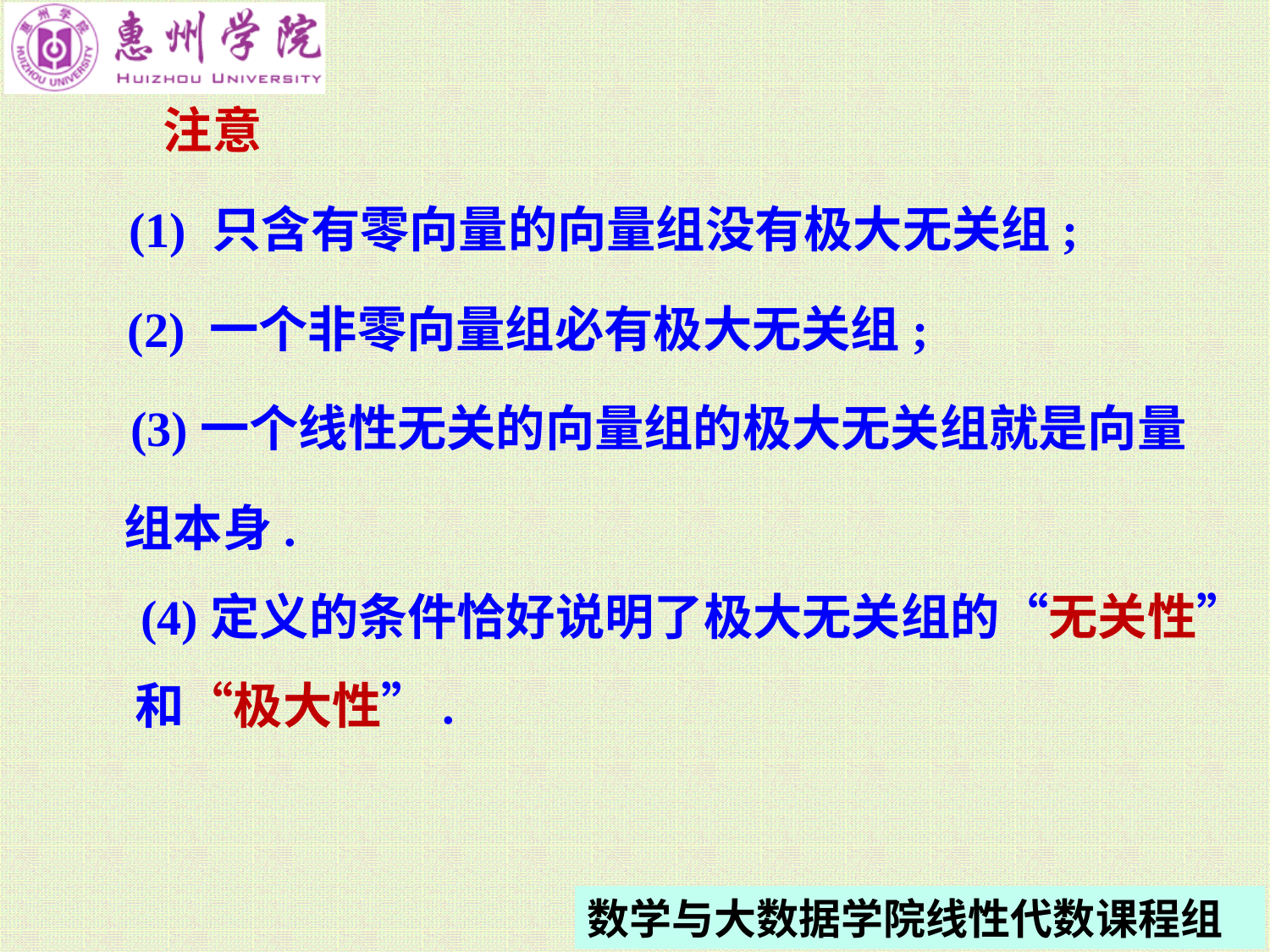

注意
(1) 只含有零向量的向量组没有极大无关组;
(2) 一个非零向量组必有极大无关组;
(3)一个线性无关的向量组的极大无关组就是向量
组本身.
(4)定义的条件恰好说明了极大无关组的“无关性”
和“极大性”.